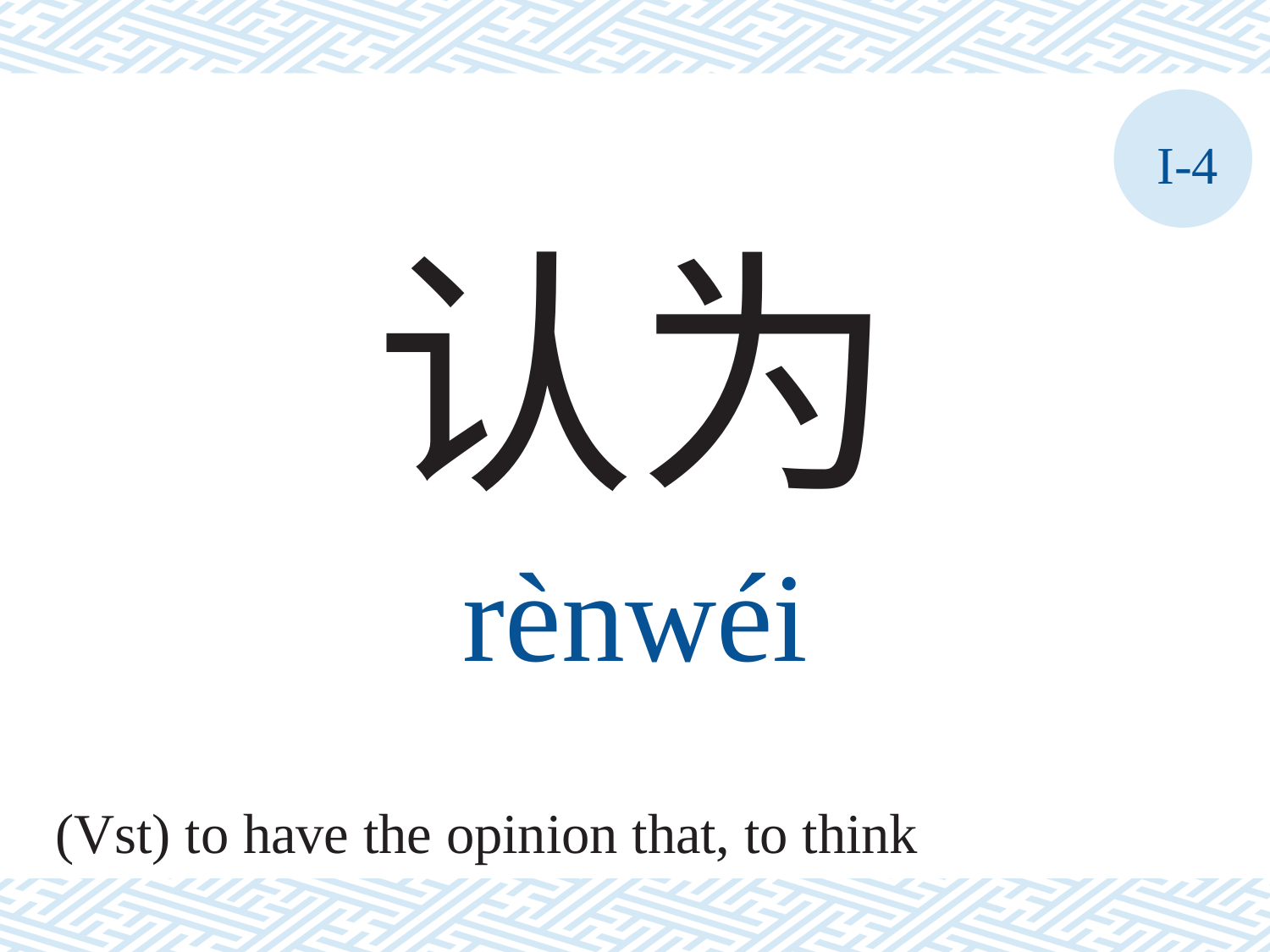

I-4
认为
rènwéi
(Vst) to have the opinion that, to think